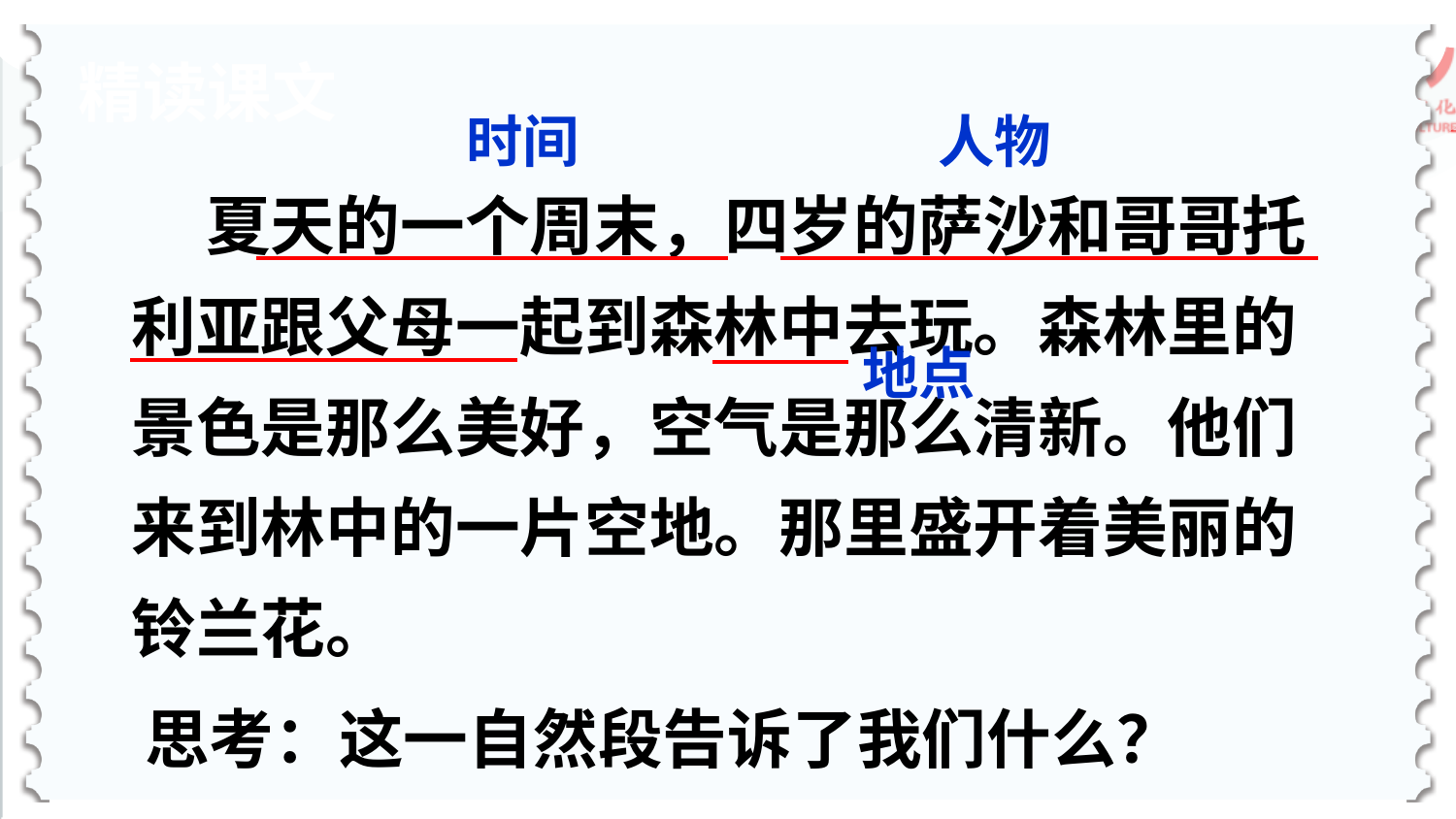

精读课文
时间
人物
    夏天的一个周末，四岁的萨沙和哥哥托利亚跟父母一起到森林中去玩。森林里的景色是那么美好，空气是那么清新。他们来到林中的一片空地。那里盛开着美丽的铃兰花。
地点
思考：这一自然段告诉了我们什么？